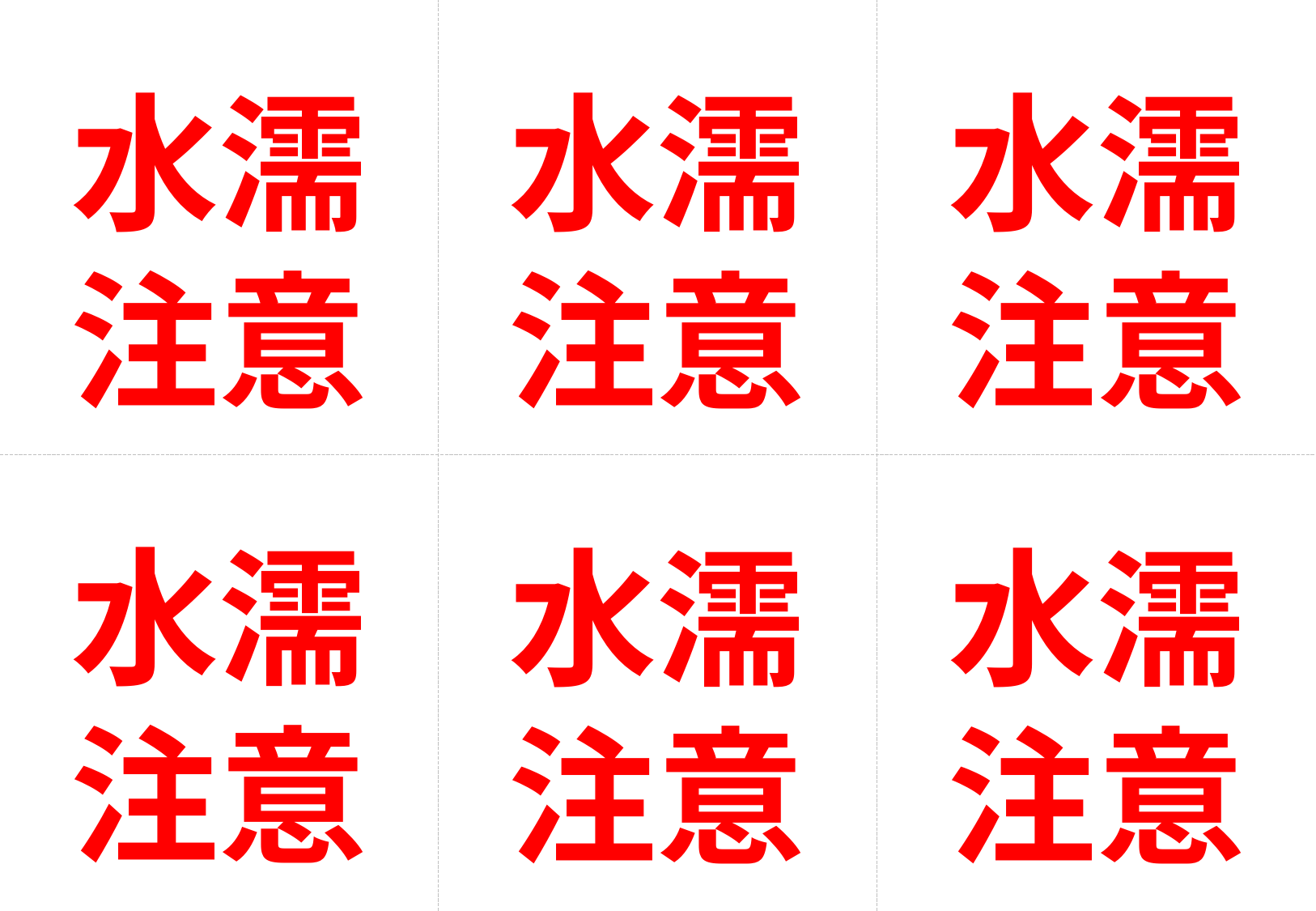

水濡
注意
水濡
注意
水濡
注意
水濡
注意
水濡
注意
水濡
注意